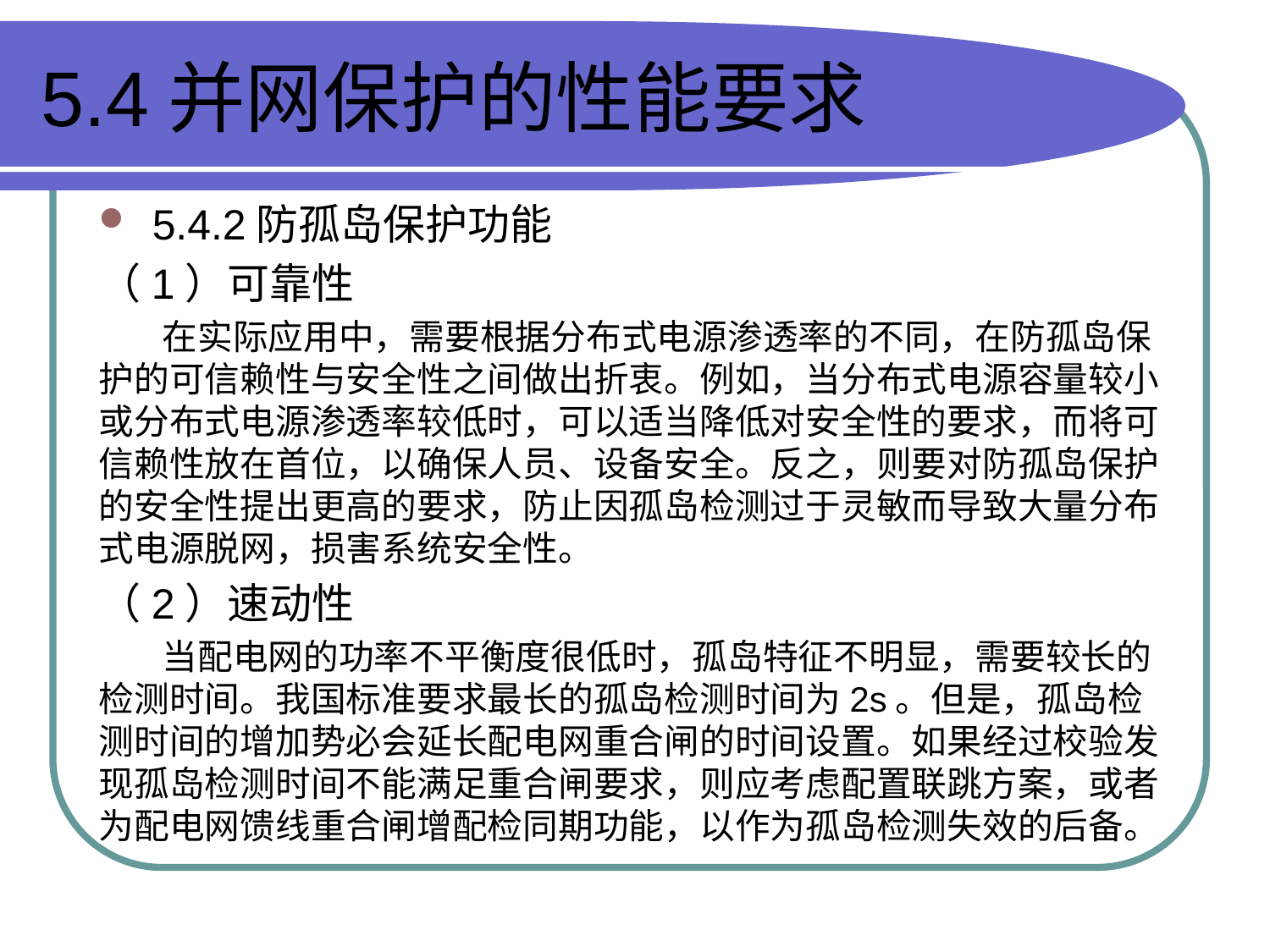

# 5.4并网保护的性能要求
5.4.2防孤岛保护功能
（1）可靠性
       在实际应用中，需要根据分布式电源渗透率的不同，在防孤岛保护的可信赖性与安全性之间做出折衷。例如，当分布式电源容量较小或分布式电源渗透率较低时，可以适当降低对安全性的要求，而将可信赖性放在首位，以确保人员、设备安全。反之，则要对防孤岛保护的安全性提出更高的要求，防止因孤岛检测过于灵敏而导致大量分布式电源脱网，损害系统安全性。
（2）速动性
       当配电网的功率不平衡度很低时，孤岛特征不明显，需要较长的检测时间。我国标准要求最长的孤岛检测时间为2s。但是，孤岛检测时间的增加势必会延长配电网重合闸的时间设置。如果经过校验发现孤岛检测时间不能满足重合闸要求，则应考虑配置联跳方案，或者为配电网馈线重合闸增配检同期功能，以作为孤岛检测失效的后备。
81